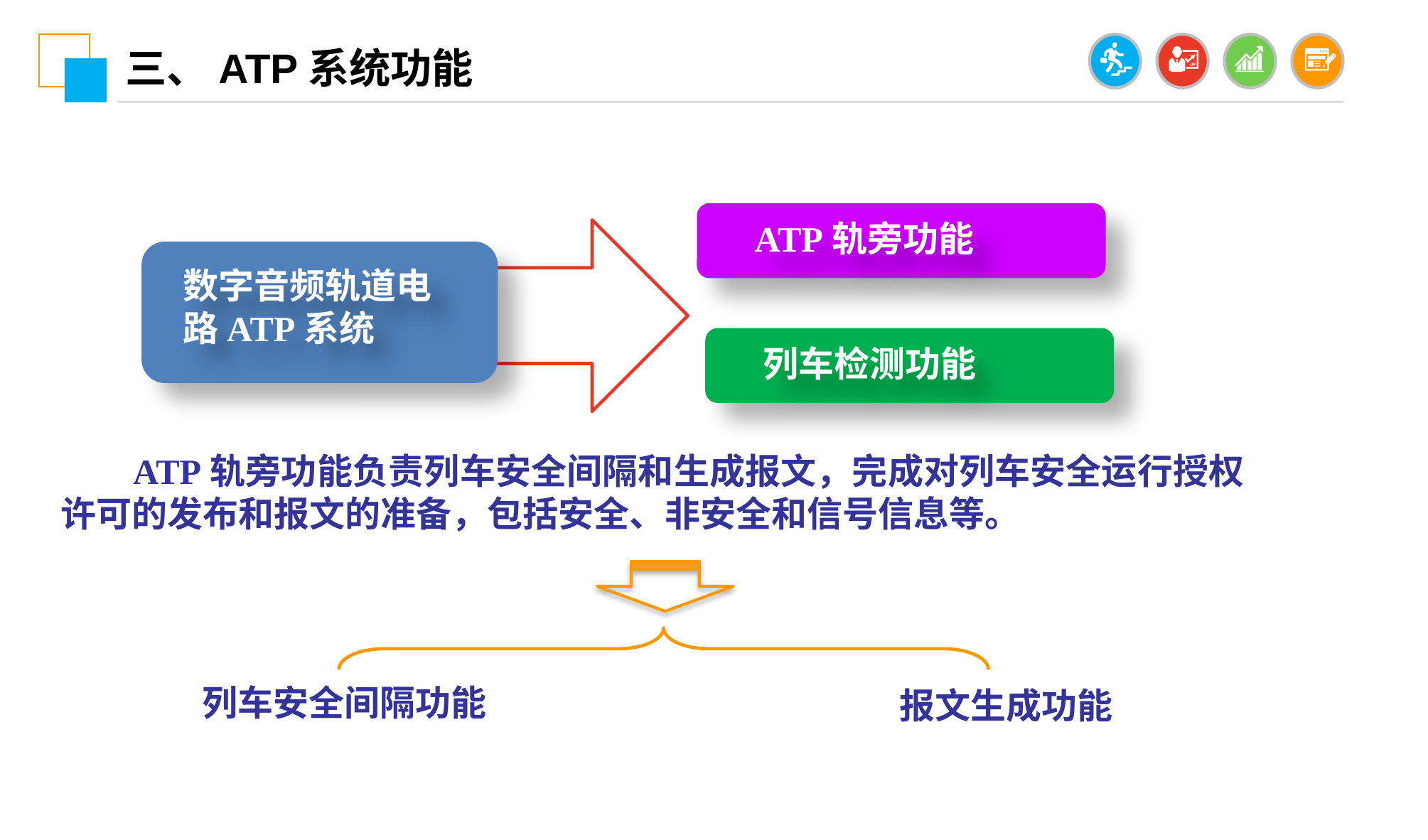

三、ATP系统功能

ATP轨旁功能

数字音频轨道电路ATP系统

列车检测功能
        ATP轨旁功能负责列车安全间隔和生成报文，完成对列车安全运行授权许可的发布和报文的准备，包括安全、非安全和信号信息等。

列车安全间隔功能
报文生成功能